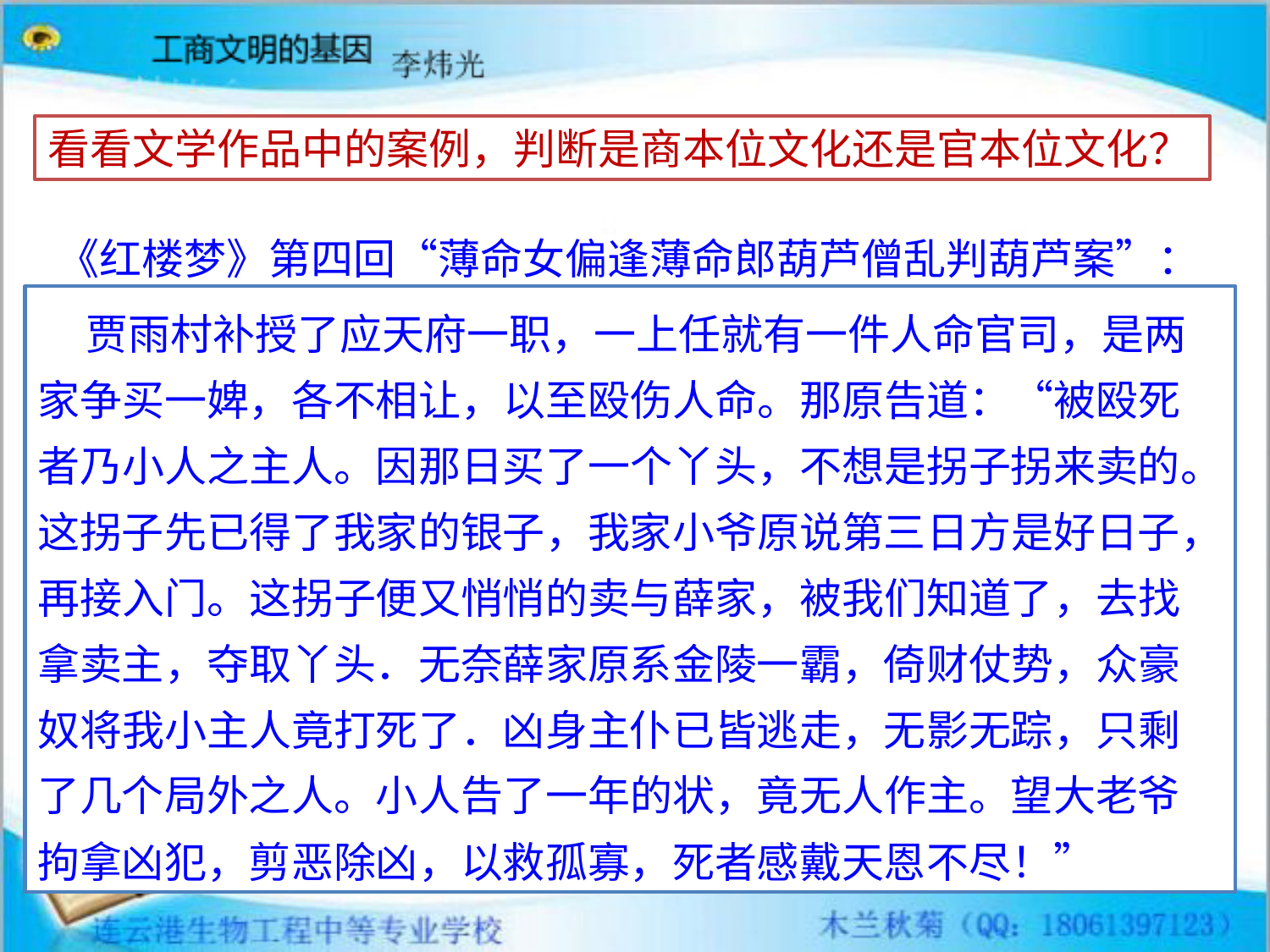

看看文学作品中的案例，判断是商本位文化还是官本位文化？
《红楼梦》第四回“薄命女偏逢薄命郎葫芦僧乱判葫芦案”：
    贾雨村补授了应天府一职，一上任就有一件人命官司，是两家争买一婢，各不相让，以至殴伤人命。那原告道：“被殴死者乃小人之主人。因那日买了一个丫头，不想是拐子拐来卖的。这拐子先已得了我家的银子，我家小爷原说第三日方是好日子，再接入门。这拐子便又悄悄的卖与薛家，被我们知道了，去找拿卖主，夺取丫头．无奈薛家原系金陵一霸，倚财仗势，众豪奴将我小主人竟打死了．凶身主仆已皆逃走，无影无踪，只剩了几个局外之人。小人告了一年的状，竟无人作主。望大老爷拘拿凶犯，剪恶除凶，以救孤寡，死者感戴天恩不尽！”